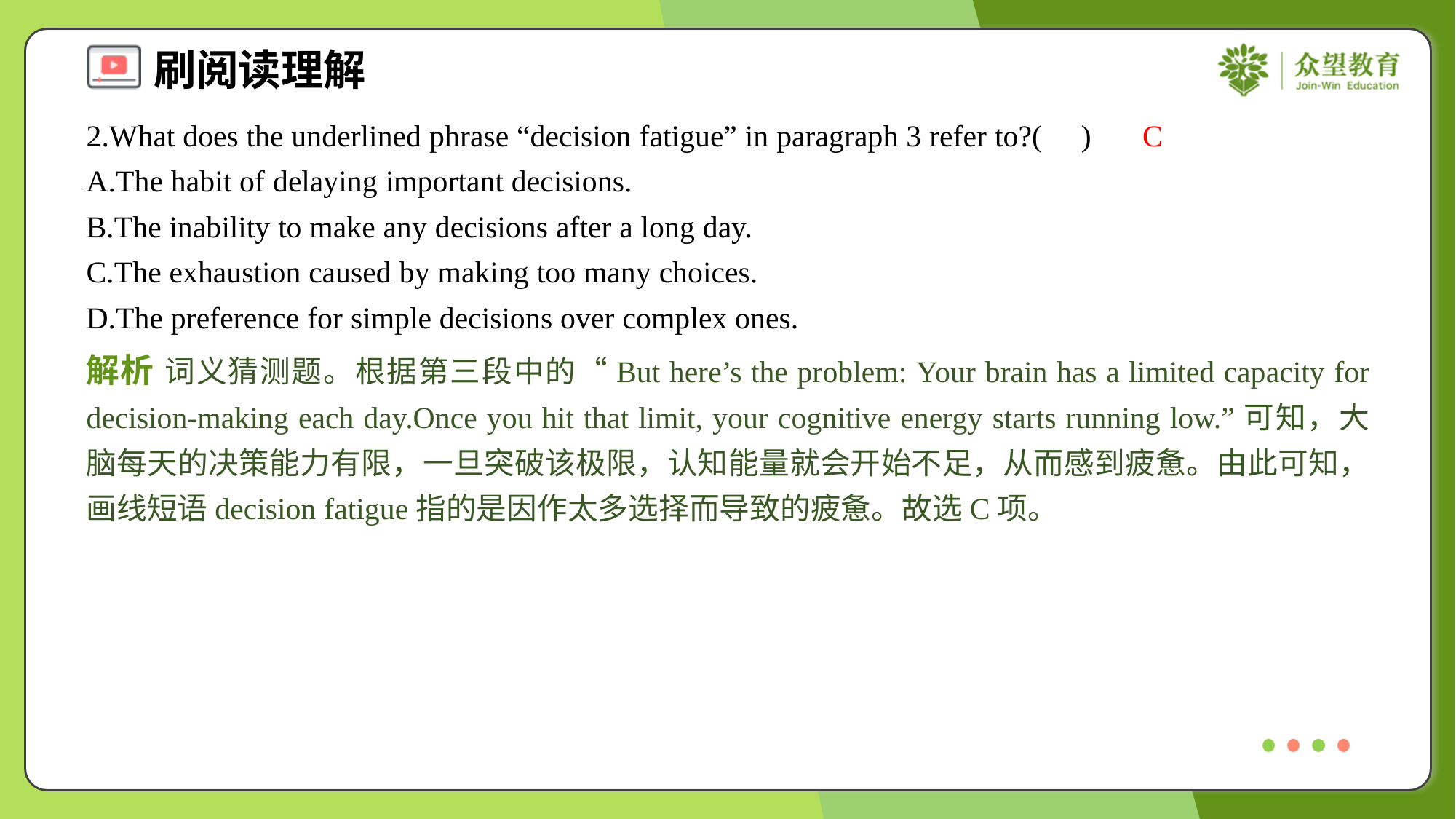

2.What does the underlined phrase “decision fatigue” in paragraph 3 refer to?(     )
C
A.The habit of delaying important decisions.
B.The inability to make any decisions after a long day.
C.The exhaustion caused by making too many choices.
D.The preference for simple decisions over complex ones.
解析 词义猜测题。根据第三段中的“But here’s the problem: Your brain has a limited capacity for decision-making each day.Once you hit that limit, your cognitive energy starts running low.”可知，大脑每天的决策能力有限，一旦突破该极限，认知能量就会开始不足，从而感到疲惫。由此可知，画线短语decision fatigue指的是因作太多选择而导致的疲惫。故选C项。